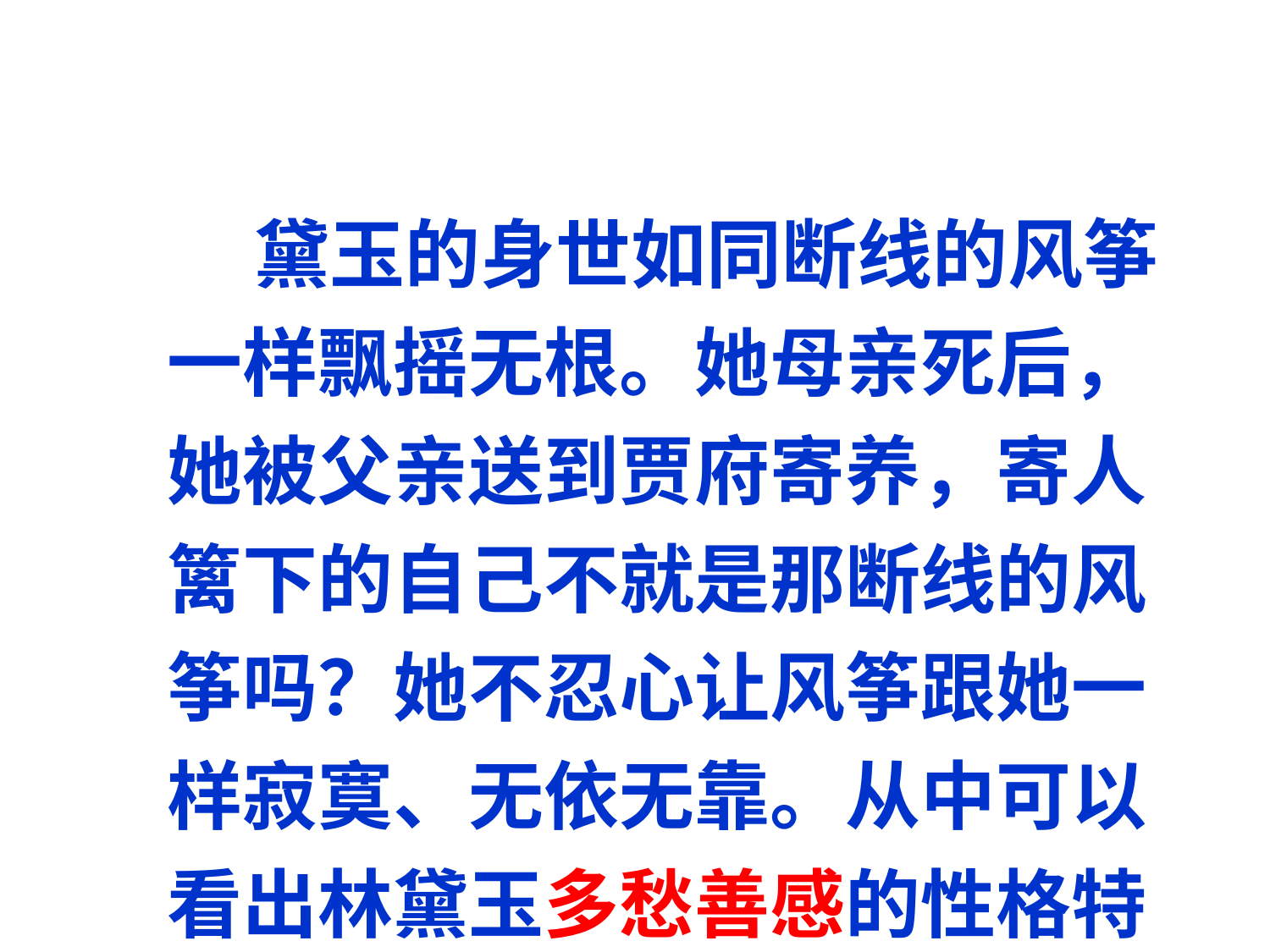

黛玉的身世如同断线的风筝一样飘摇无根。她母亲死后，她被父亲送到贾府寄养，寄人篱下的自己不就是那断线的风筝吗？她不忍心让风筝跟她一样寂寞、无依无靠。从中可以看出林黛玉多愁善感的性格特点。